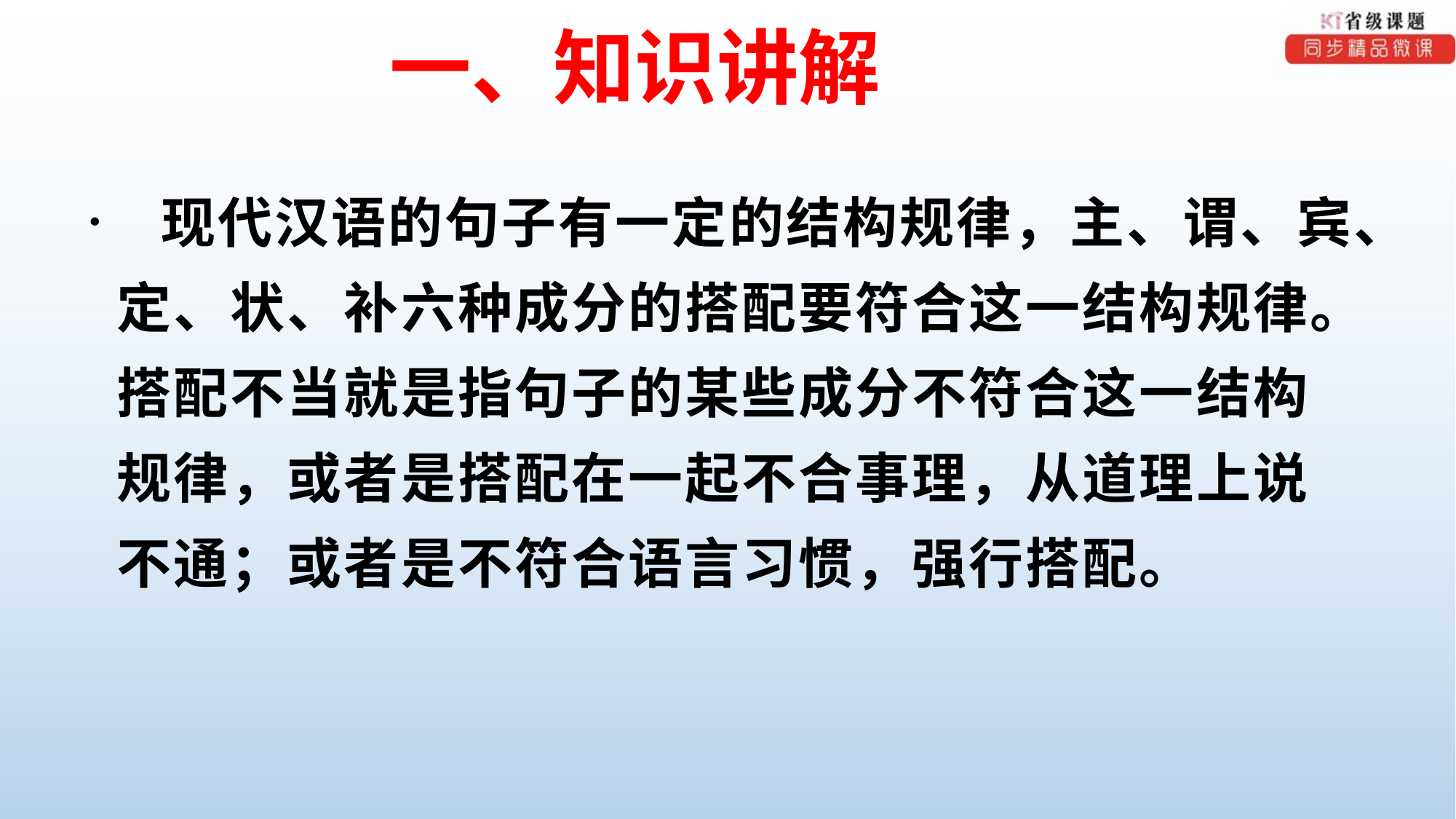

一、知识讲解
    现代汉语的句子有一定的结构规律，主、谓、宾、定、状、补六种成分的搭配要符合这一结构规律。搭配不当就是指句子的某些成分不符合这一结构规律，或者是搭配在一起不合事理，从道理上说不通；或者是不符合语言习惯，强行搭配。